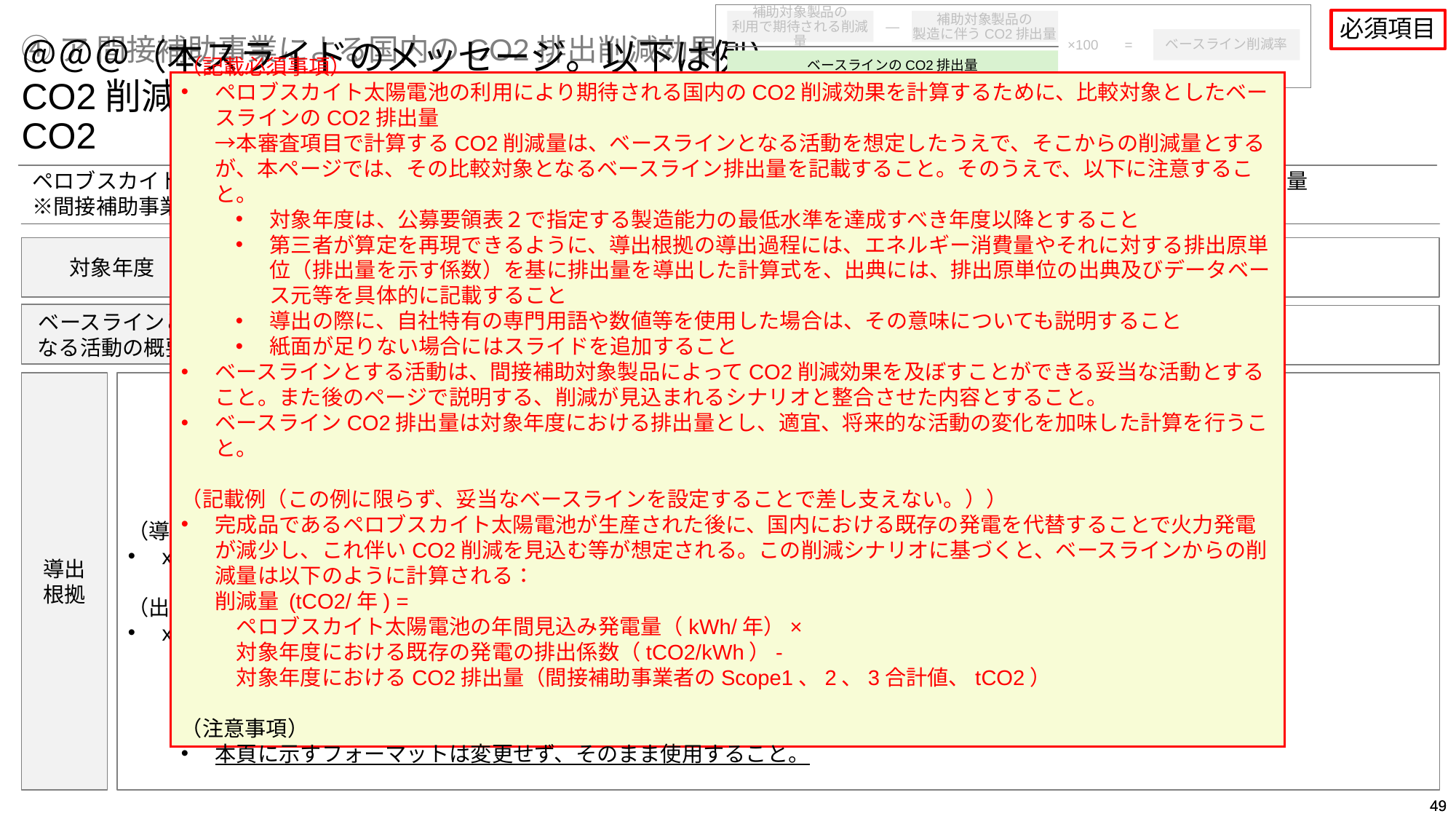

必須項目
補助対象製品の
利用で期待される削減量
―
補助対象製品の
製造に伴うCO2排出量
×100
=
ベースライン削減率
④ア 間接補助事業による国内のCO2排出削減効果
ベースラインのCO2排出量
（記載必須事項）
ペロブスカイト太陽電池の利用により期待される国内のCO2削減効果を計算するために、比較対象としたベースラインのCO2排出量
→本審査項目で計算するCO2削減量は、ベースラインとなる活動を想定したうえで、そこからの削減量とするが、本ページでは、その比較対象となるベースライン排出量を記載すること。そのうえで、以下に注意すること。
対象年度は、公募要領表２で指定する製造能力の最低水準を達成すべき年度以降とすること
第三者が算定を再現できるように、導出根拠の導出過程には、エネルギー消費量やそれに対する排出原単位（排出量を示す係数）を基に排出量を導出した計算式を、出典には、排出原単位の出典及びデータベース元等を具体的に記載すること
導出の際に、自社特有の専門用語や数値等を使用した場合は、その意味についても説明すること
紙面が足りない場合にはスライドを追加すること
ベースラインとする活動は、間接補助対象製品によってCO2削減効果を及ぼすことができる妥当な活動とすること。また後のページで説明する、削減が見込まれるシナリオと整合させた内容とすること。
ベースラインCO2排出量は対象年度における排出量とし、適宜、将来的な活動の変化を加味した計算を行うこと。

（記載例（この例に限らず、妥当なベースラインを設定することで差し支えない。））
完成品であるペロブスカイト太陽電池が生産された後に、国内における既存の発電を代替することで火力発電が減少し、これ伴いCO2削減を見込む等が想定される。この削減シナリオに基づくと、ベースラインからの削減量は以下のように計算される：
削減量 (tCO2/年) =
　ペロブスカイト太陽電池の年間見込み発電量（kWh/年）×
　対象年度における既存の発電の排出係数（tCO2/kWh）-
　対象年度におけるCO2排出量（間接補助事業者のScope1、2、3合計値、tCO2）

（注意事項）
本頁に示すフォーマットは変更せず、そのまま使用すること。
＠＠＠（本スライドのメッセージ。以下は例）
CO2削減量を計算するにあたり、ベースラインとした活動の排出量はxxトンCO2
ペロブスカイト太陽電池の利用により期待される国内のCO2削減効果を計算するために、比較対象としたベースラインのCO2排出量
※間接補助事業で導入した設備によって生産される製品に限る
xxトンCO2/年
ベースラインとなるCO2排出量
対象年度
●●年度
ベースラインとなる活動の概要
[地域]における[具体的な活動]に由来するCO2排出
(例：日本国内における、石炭など化石燃料を使用した火力発電に由来するCO2排出)
導出
根拠
（導出過程）
xx

（出典）
xx